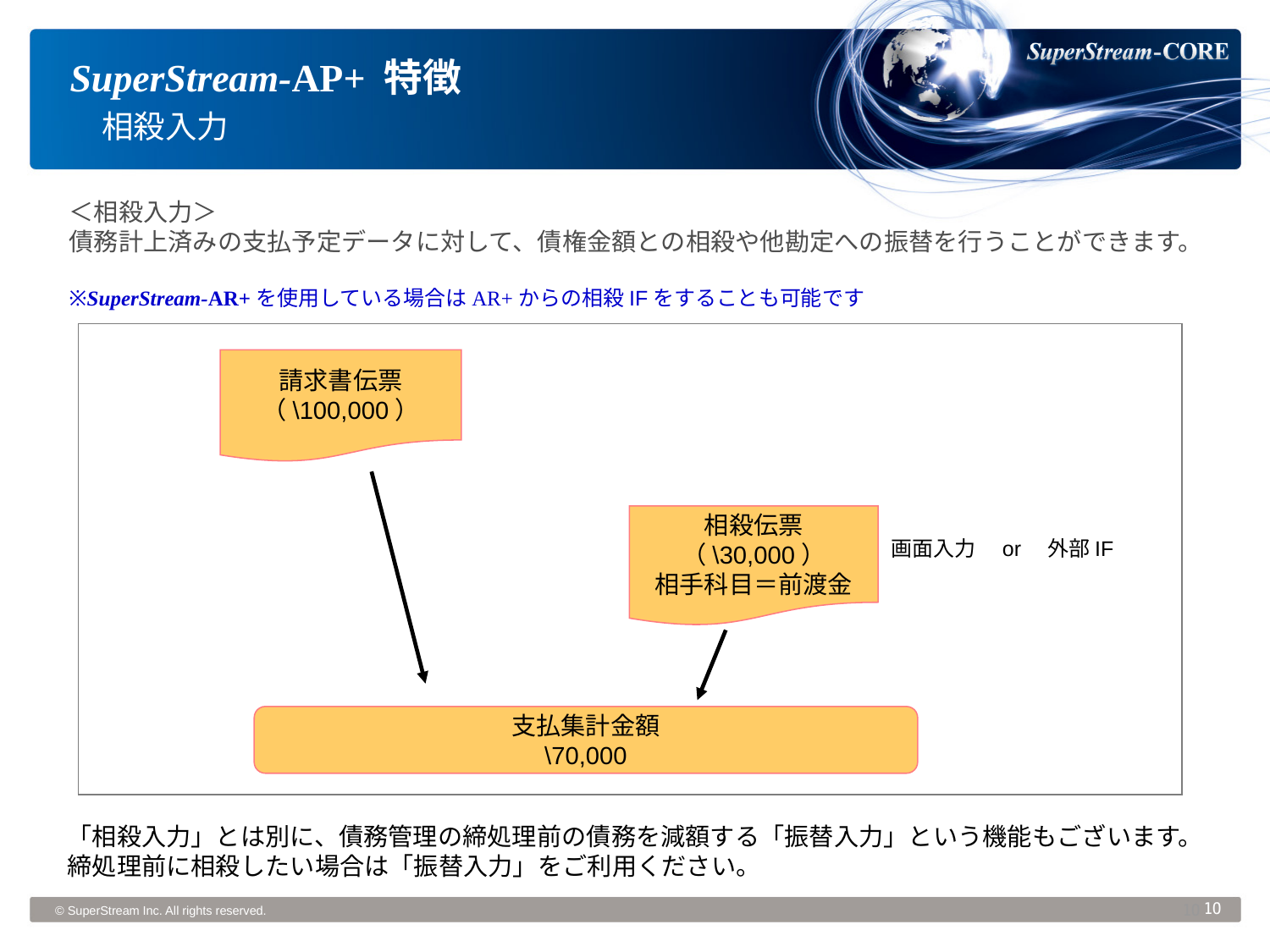

SuperStream-AP+ 特徴
　相殺入力
＜相殺入力＞
債務計上済みの支払予定データに対して、債権金額との相殺や他勘定への振替を行うことができます。

※SuperStream-AR+を使用している場合はAR+からの相殺IFをすることも可能です

請求書伝票
（\100,000）

相殺伝票
（\30,000）
相手科目＝前渡金
画面入力　or　外部IF

支払集計金額
\70,000
「相殺入力」とは別に、債務管理の締処理前の債務を減額する「振替入力」という機能もございます。
締処理前に相殺したい場合は「振替入力」をご利用ください。
10
© SuperStream Inc. All rights reserved.
10